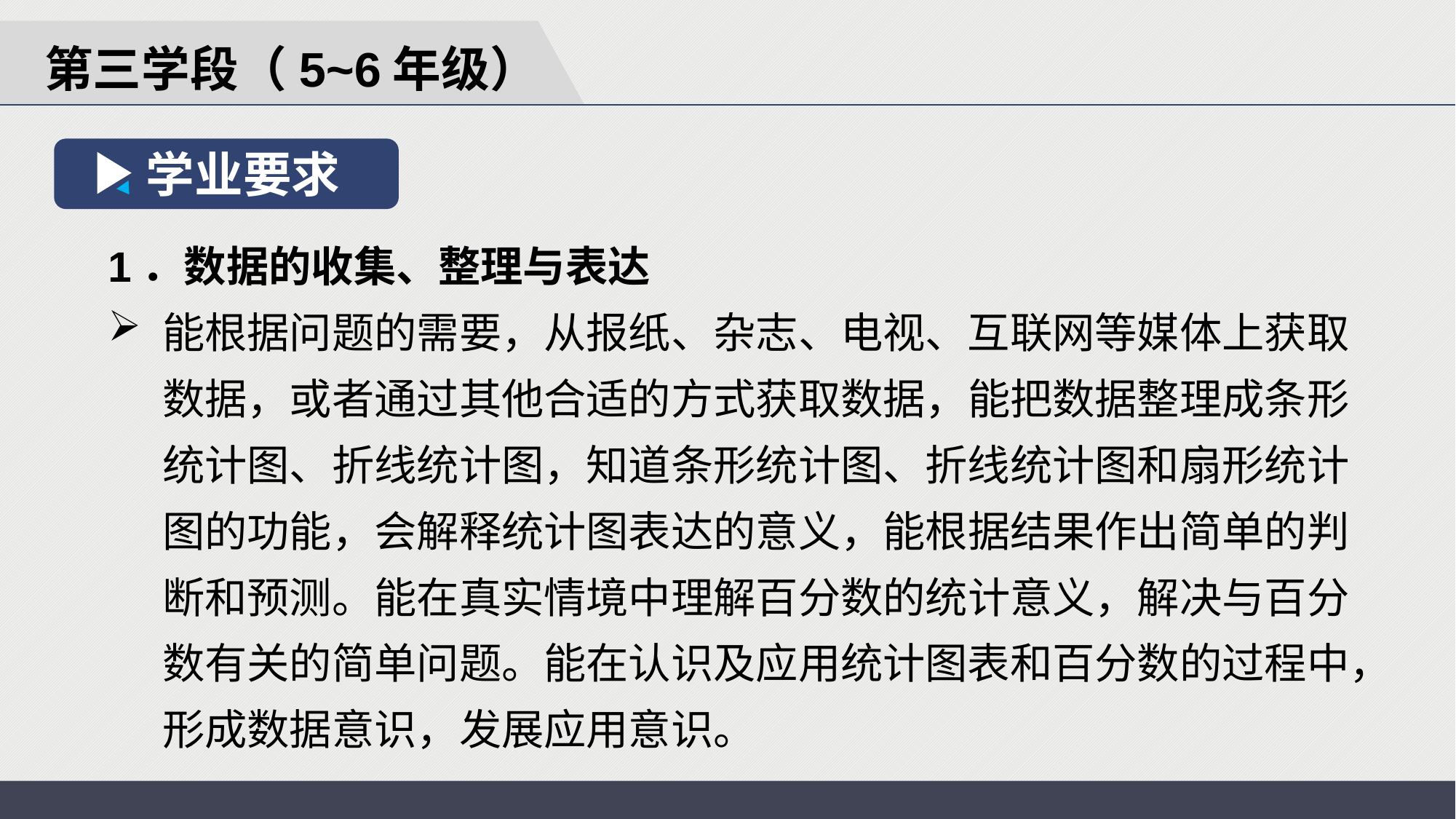

第三学段（5~6年级）
学业要求

1．数据的收集、整理与表达
能根据问题的需要，从报纸、杂志、电视、互联网等媒体上获取数据，或者通过其他合适的方式获取数据，能把数据整理成条形统计图、折线统计图，知道条形统计图、折线统计图和扇形统计图的功能，会解释统计图表达的意义，能根据结果作出简单的判断和预测。能在真实情境中理解百分数的统计意义，解决与百分数有关的简单问题。能在认识及应用统计图表和百分数的过程中，形成数据意识，发展应用意识。